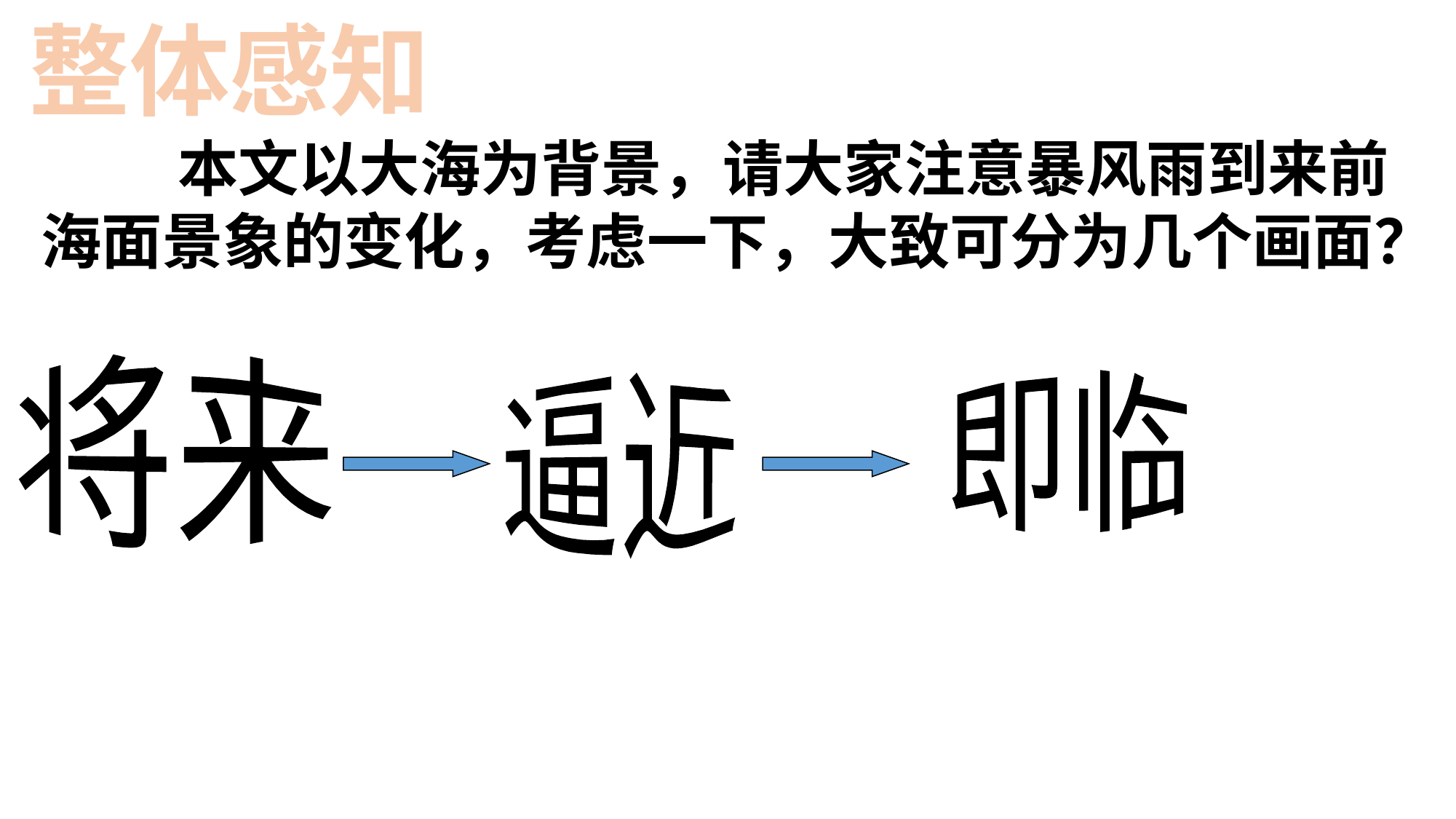

整体感知
          本文以大海为背景，请大家注意暴风雨到来前海面景象的变化，考虑一下，大致可分为几个画面？
将来
即临
逼近